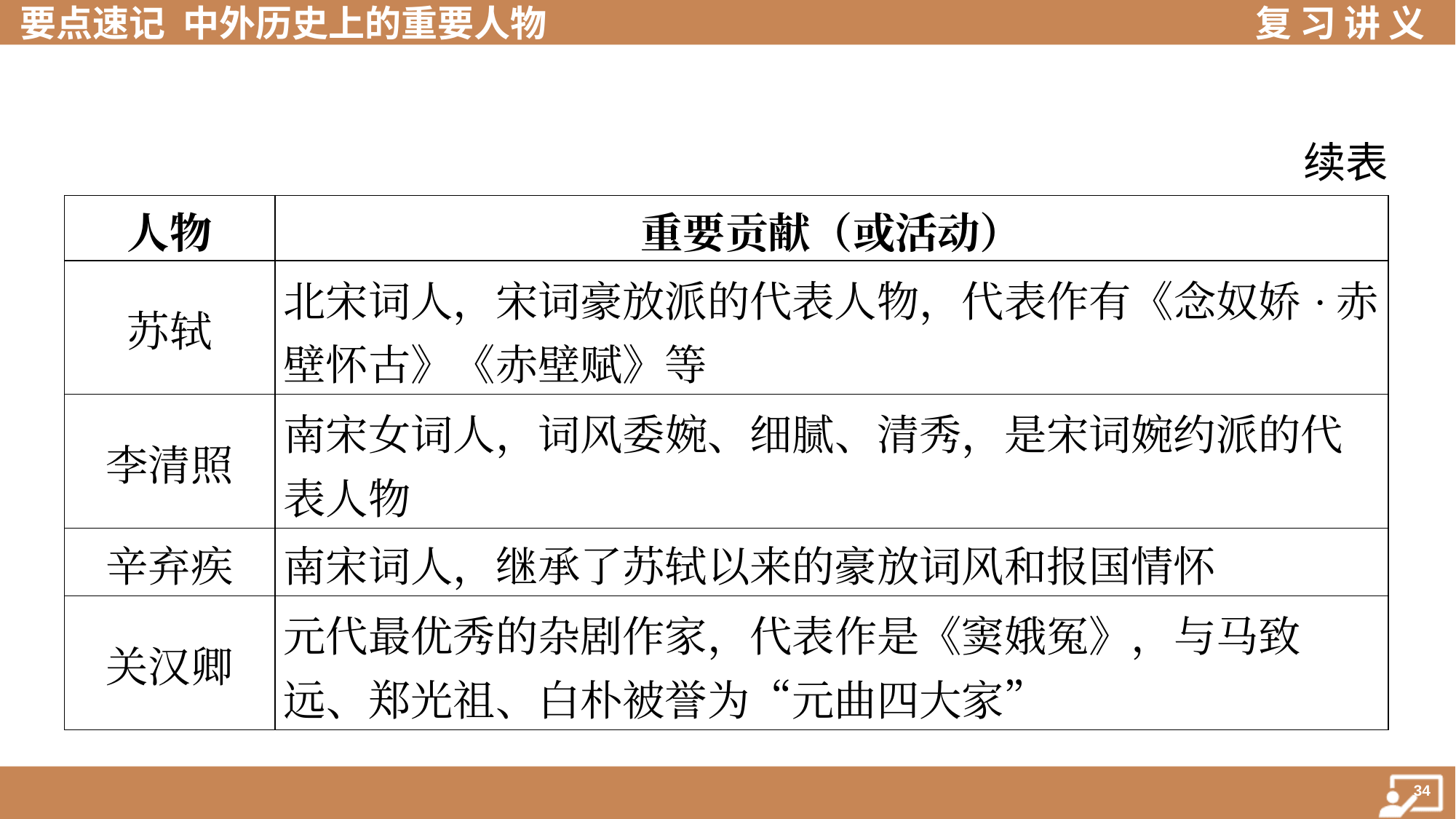

续表
| 人物 | 重要贡献（或活动） |
| --- | --- |
| 苏轼 | 北宋词人，宋词豪放派的代表人物，代表作有《念奴娇·赤 壁怀古》《赤壁赋》等 |
| 李清照 | 南宋女词人，词风委婉、细腻、清秀，是宋词婉约派的代 表人物 |
| 辛弃疾 | 南宋词人，继承了苏轼以来的豪放词风和报国情怀 |
| 关汉卿 | 元代最优秀的杂剧作家，代表作是《窦娥冤》，与马致 远、郑光祖、白朴被誉为“元曲四大家” |